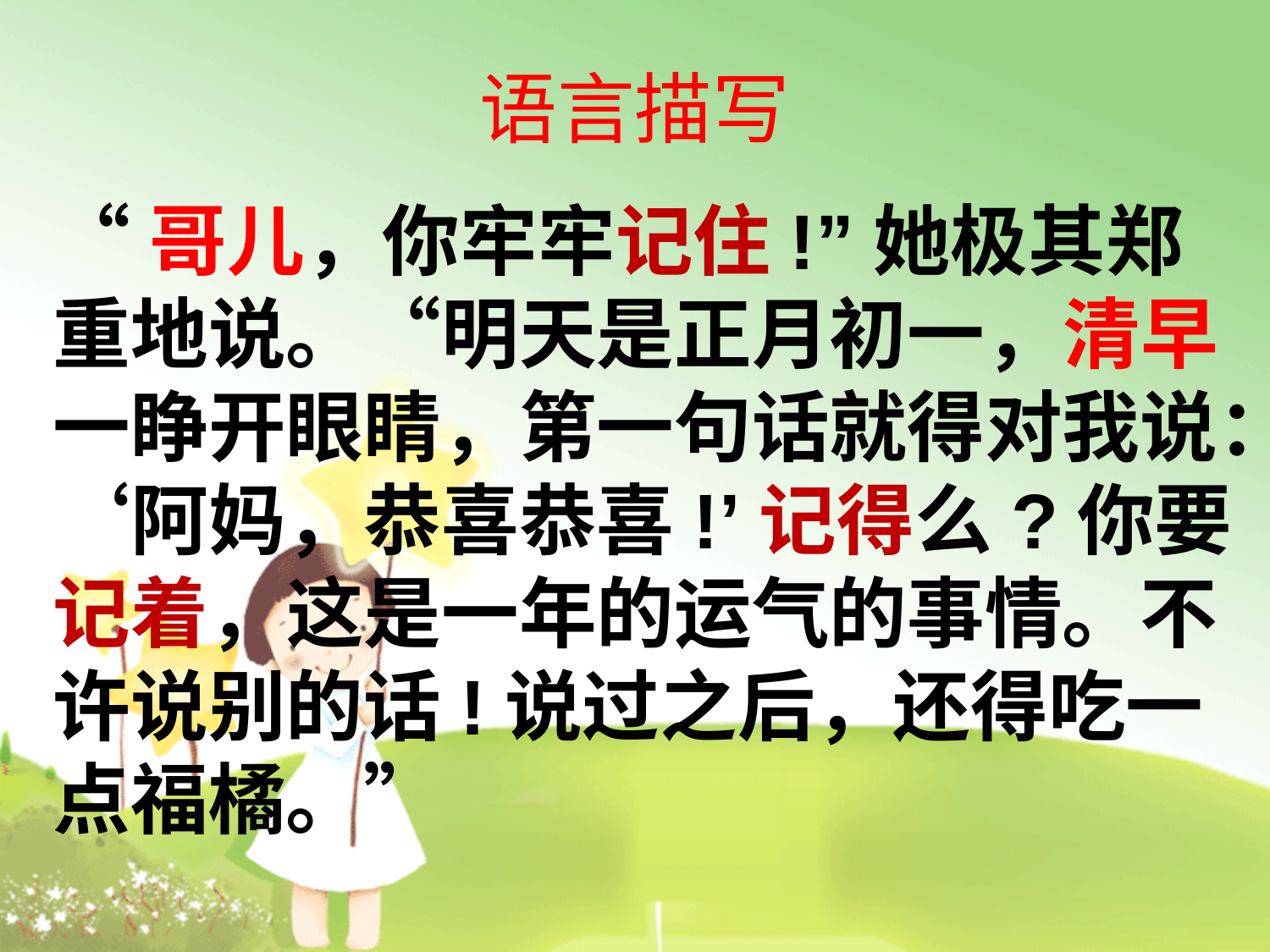

# 语言描写
“哥儿，你牢牢记住!”她极其郑重地说。“明天是正月初一，清早一睁开眼睛，第一句话就得对我说：‘阿妈，恭喜恭喜!’记得么?你要记着，这是一年的运气的事情。不许说别的话!说过之后，还得吃一点福橘。”